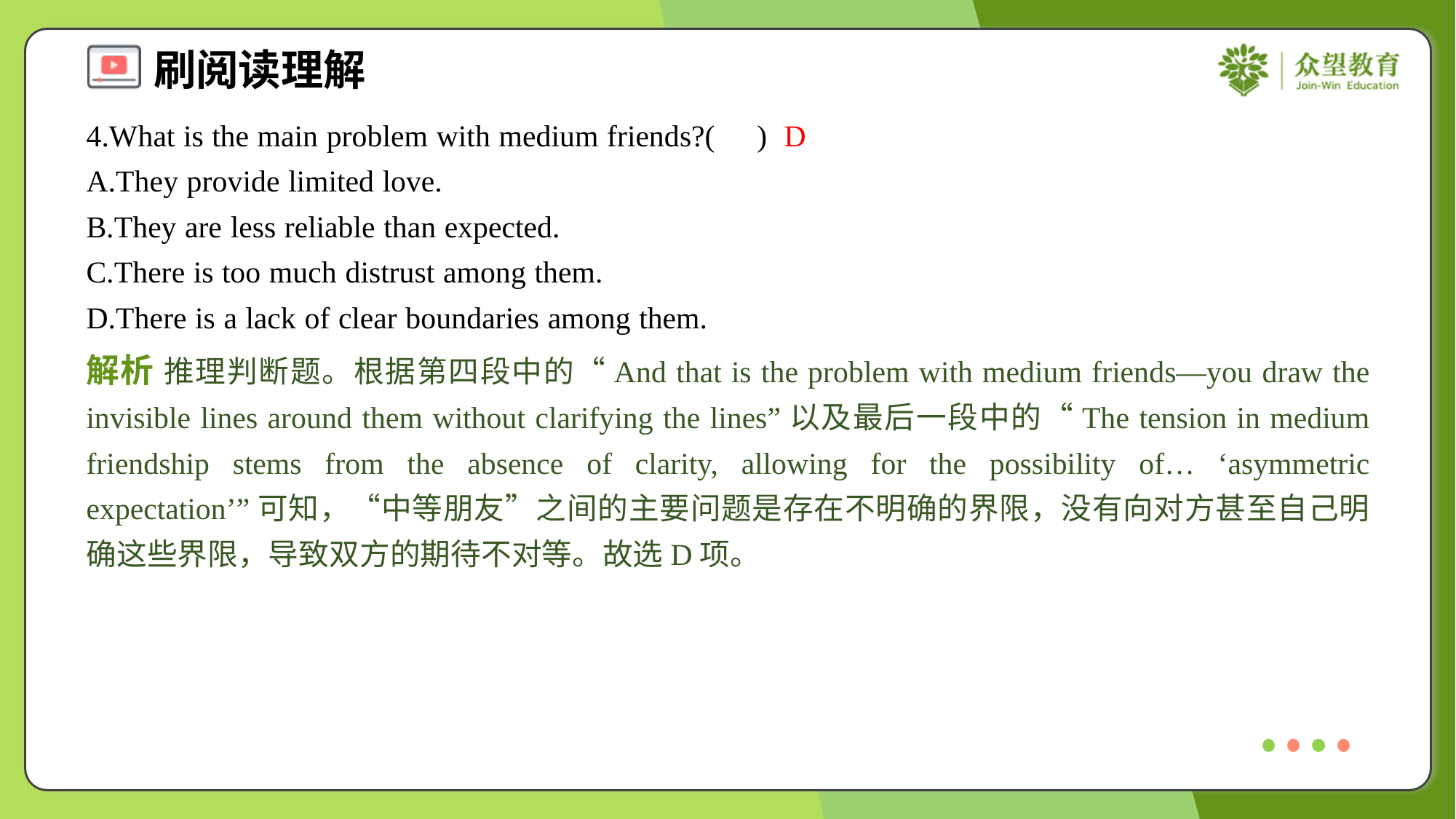

4.What is the main problem with medium friends?(     )
D
A.They provide limited love.
B.They are less reliable than expected.
C.There is too much distrust among them.
D.There is a lack of clear boundaries among them.
解析 推理判断题。根据第四段中的“And that is the problem with medium friends—you draw the invisible lines around them without clarifying the lines”以及最后一段中的“The tension in medium friendship stems from the absence of clarity, allowing for the possibility of… ‘asymmetric expectation’”可知，“中等朋友”之间的主要问题是存在不明确的界限，没有向对方甚至自己明确这些界限，导致双方的期待不对等。故选D项。